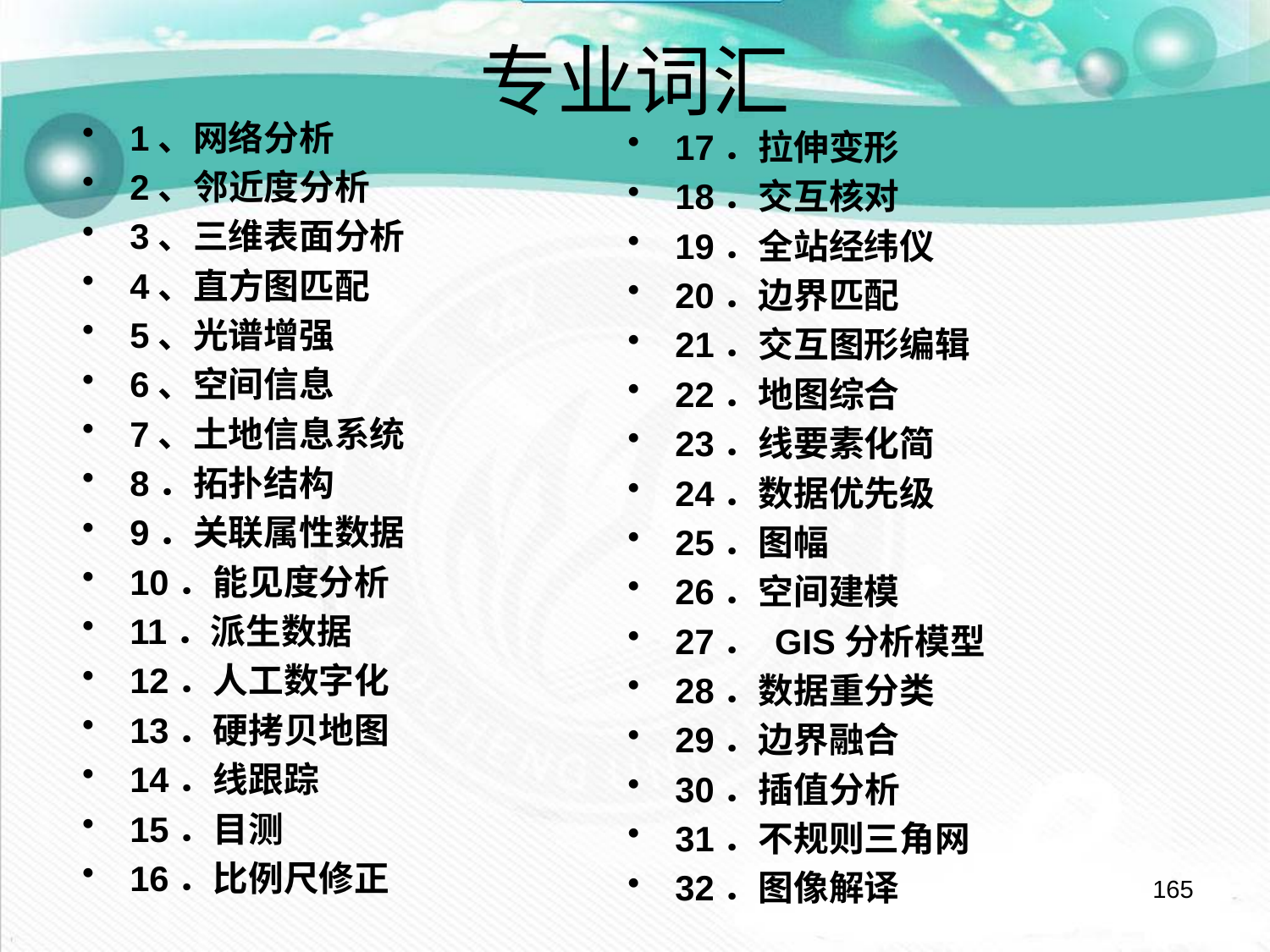

# 专业词汇
1、网络分析
2、邻近度分析
3、三维表面分析
4、直方图匹配
5、光谱增强
6、空间信息
7、土地信息系统
8．拓扑结构
9．关联属性数据
10．能见度分析
11．派生数据
12．人工数字化
13．硬拷贝地图
14．线跟踪
15．目测
16．比例尺修正
17．拉伸变形
18．交互核对
19．全站经纬仪
20．边界匹配
21．交互图形编辑
22．地图综合
23．线要素化简
24．数据优先级
25．图幅
26．空间建模
27． GIS分析模型
28．数据重分类
29．边界融合
30．插值分析
31．不规则三角网
32．图像解译
165